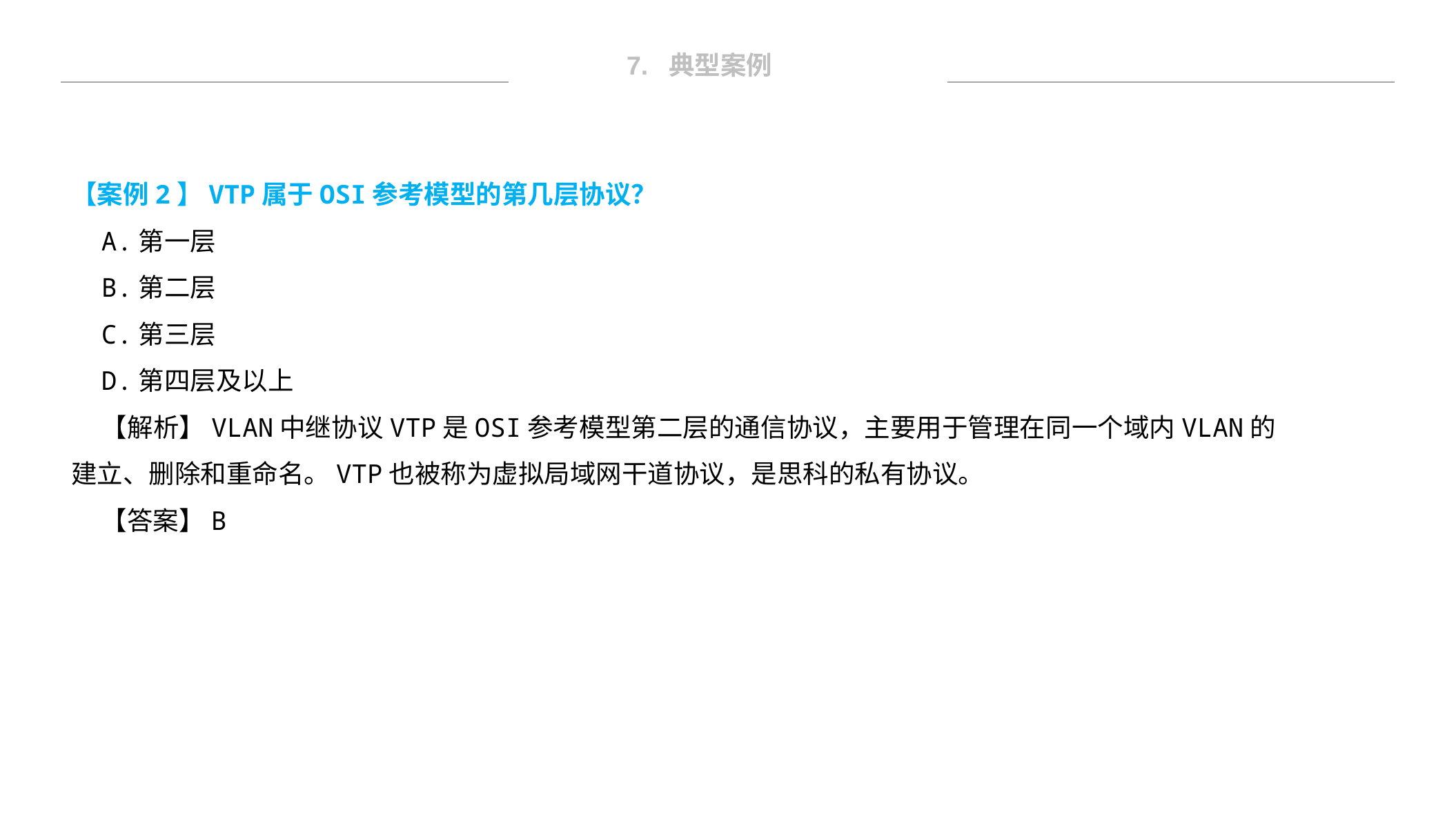

7.  典型案例
【案例2】VTP属于OSI参考模型的第几层协议？
A.第一层
B.第二层
C.第三层
D.第四层及以上
【解析】VLAN中继协议VTP是OSI参考模型第二层的通信协议，主要用于管理在同一个域内VLAN的建立、删除和重命名。VTP也被称为虚拟局域网干道协议，是思科的私有协议。
【答案】B